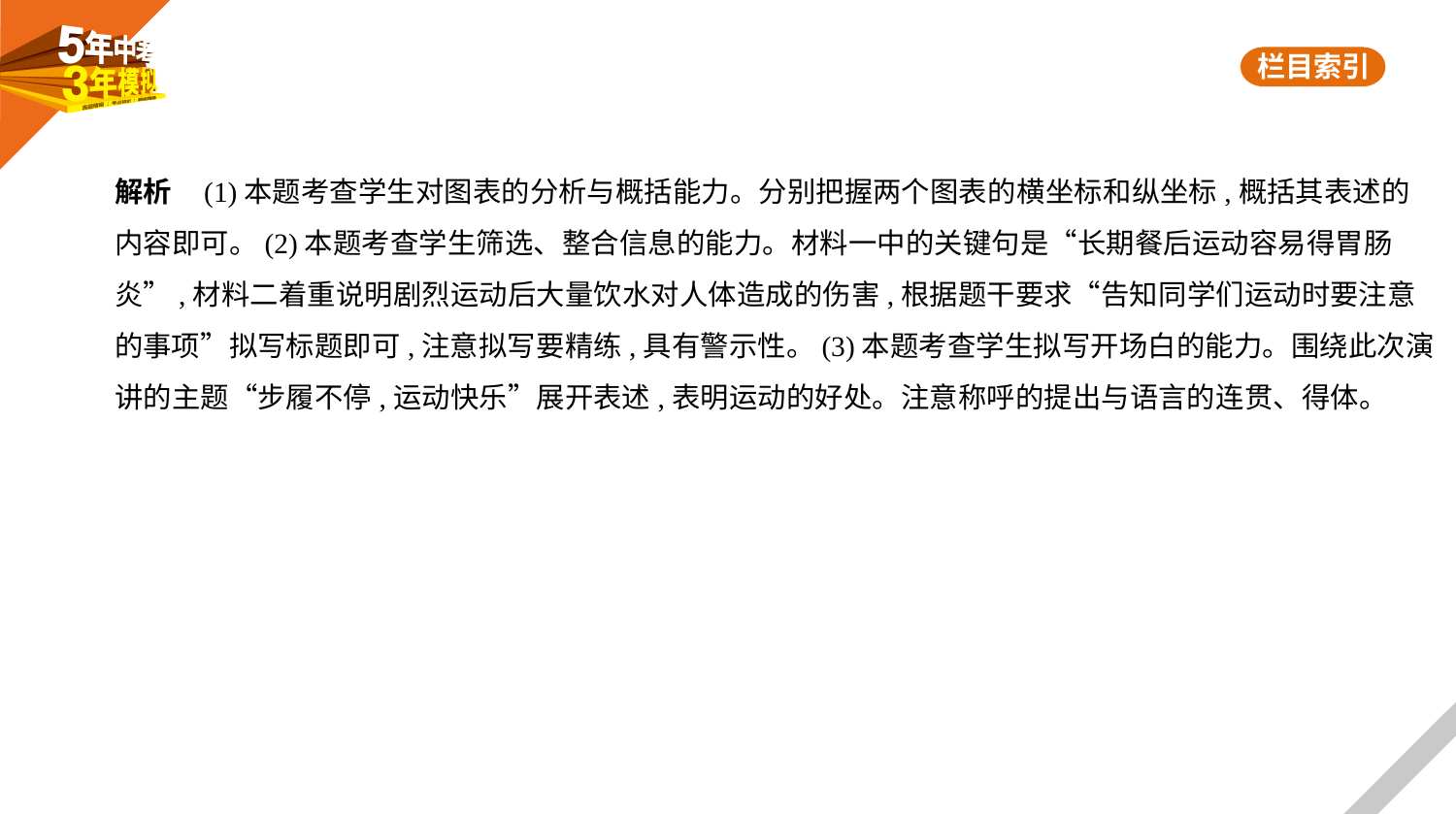

解析    (1)本题考查学生对图表的分析与概括能力。分别把握两个图表的横坐标和纵坐标,概括其表述的
内容即可。(2)本题考查学生筛选、整合信息的能力。材料一中的关键句是“长期餐后运动容易得胃肠
炎”,材料二着重说明剧烈运动后大量饮水对人体造成的伤害,根据题干要求“告知同学们运动时要注意
的事项”拟写标题即可,注意拟写要精练,具有警示性。(3)本题考查学生拟写开场白的能力。围绕此次演
讲的主题“步履不停,运动快乐”展开表述,表明运动的好处。注意称呼的提出与语言的连贯、得体。